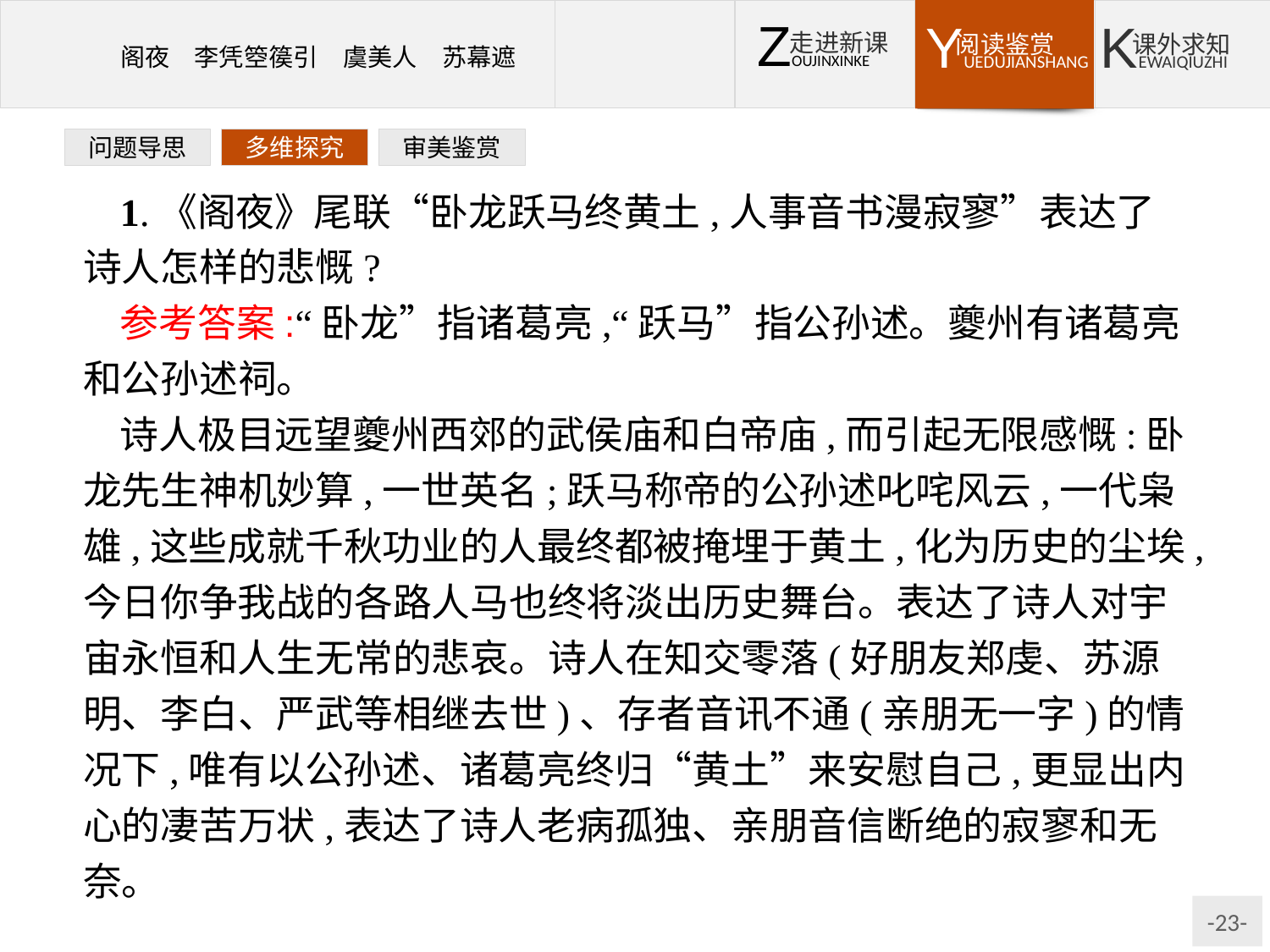

问题导思
多维探究
审美鉴赏
1.《阁夜》尾联“卧龙跃马终黄土,人事音书漫寂寥”表达了诗人怎样的悲慨?
参考答案:“卧龙”指诸葛亮,“跃马”指公孙述。夔州有诸葛亮和公孙述祠。
诗人极目远望夔州西郊的武侯庙和白帝庙,而引起无限感慨:卧龙先生神机妙算,一世英名;跃马称帝的公孙述叱咤风云,一代枭雄,这些成就千秋功业的人最终都被掩埋于黄土,化为历史的尘埃,今日你争我战的各路人马也终将淡出历史舞台。表达了诗人对宇宙永恒和人生无常的悲哀。诗人在知交零落(好朋友郑虔、苏源明、李白、严武等相继去世)、存者音讯不通(亲朋无一字)的情况下,唯有以公孙述、诸葛亮终归“黄土”来安慰自己,更显出内心的凄苦万状,表达了诗人老病孤独、亲朋音信断绝的寂寥和无奈。